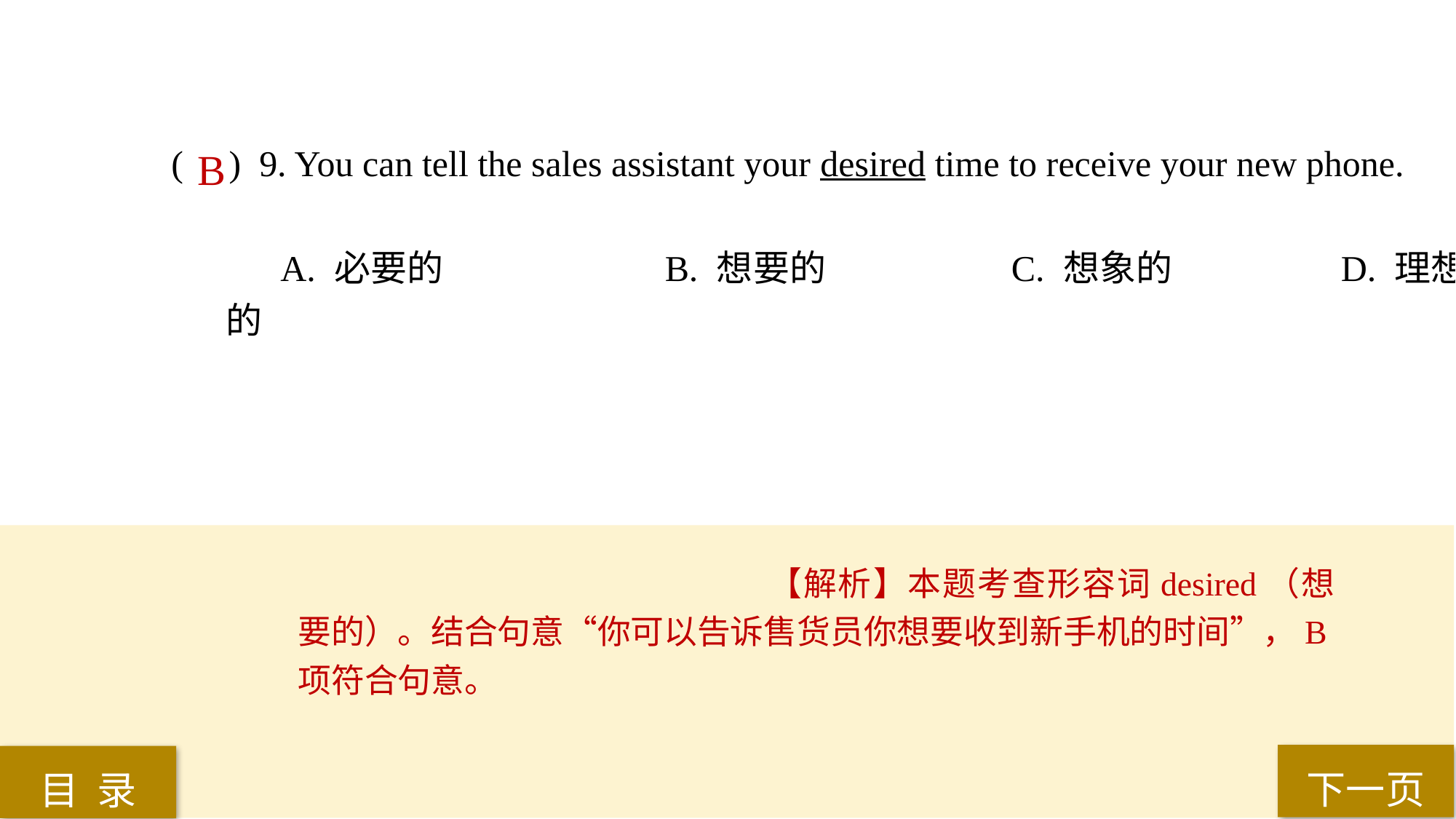

(     )  9. You can tell the sales assistant your desired time to receive your new phone.

A. 必要的 		B. 想要的		 C. 想象的		 D. 理想的
B
【解析】本题考查形容词desired（想要的）。结合句意“你可以告诉售货员你想要收到新手机的时间”，B项符合句意。